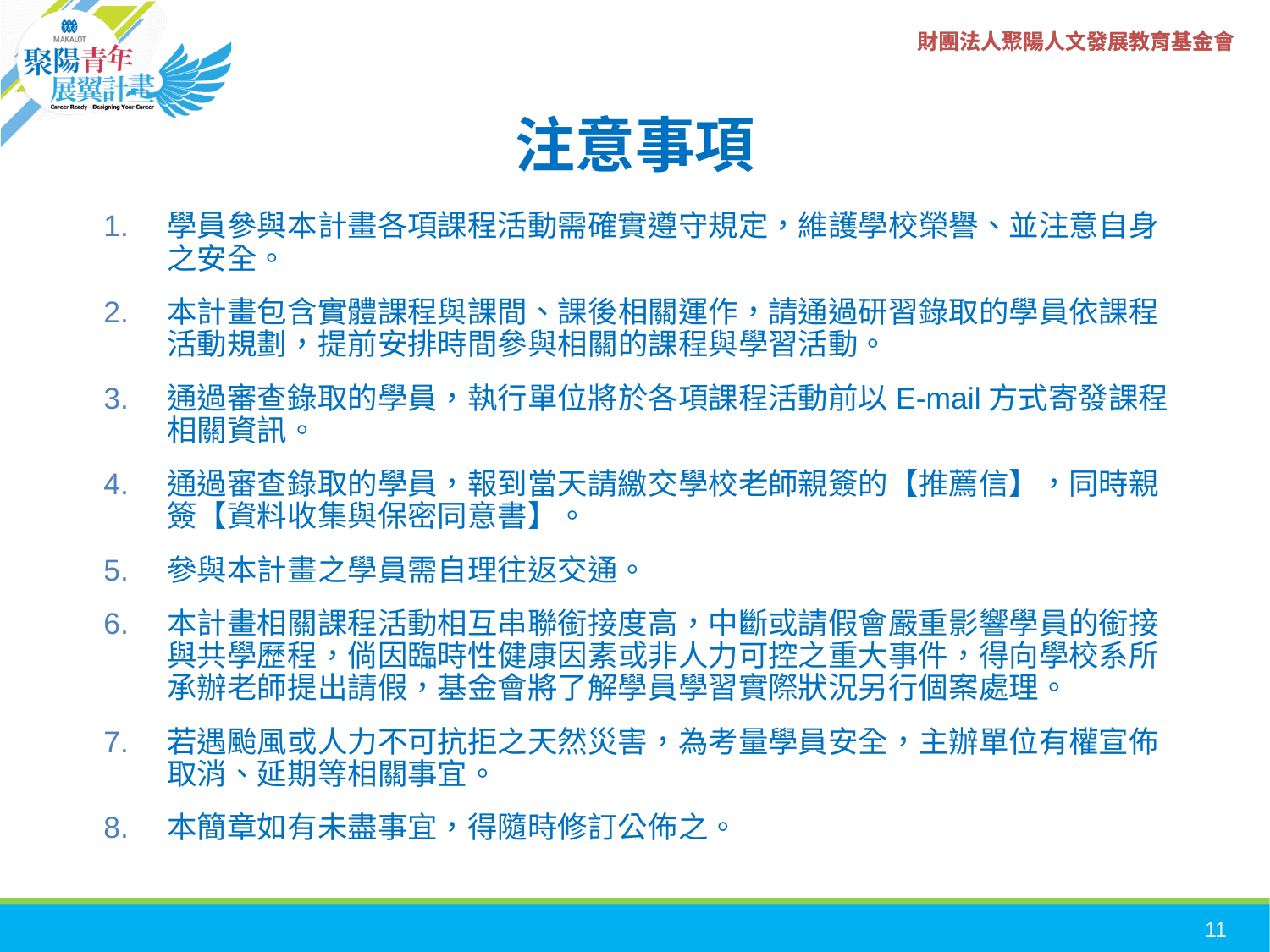

# 注意事項
學員參與本計畫各項課程活動需確實遵守規定，維護學校榮譽、並注意自身之安全。
本計畫包含實體課程與課間、課後相關運作，請通過研習錄取的學員依課程活動規劃，提前安排時間參與相關的課程與學習活動。
通過審查錄取的學員，執行單位將於各項課程活動前以E-mail方式寄發課程相關資訊。
通過審查錄取的學員，報到當天請繳交學校老師親簽的【推薦信】，同時親簽【資料收集與保密同意書】。
參與本計畫之學員需自理往返交通。
本計畫相關課程活動相互串聯銜接度高，中斷或請假會嚴重影響學員的銜接與共學歷程，倘因臨時性健康因素或非人力可控之重大事件，得向學校系所承辦老師提出請假，基金會將了解學員學習實際狀況另行個案處理。
若遇颱風或人力不可抗拒之天然災害，為考量學員安全，主辦單位有權宣佈取消、延期等相關事宜。
本簡章如有未盡事宜，得隨時修訂公佈之。